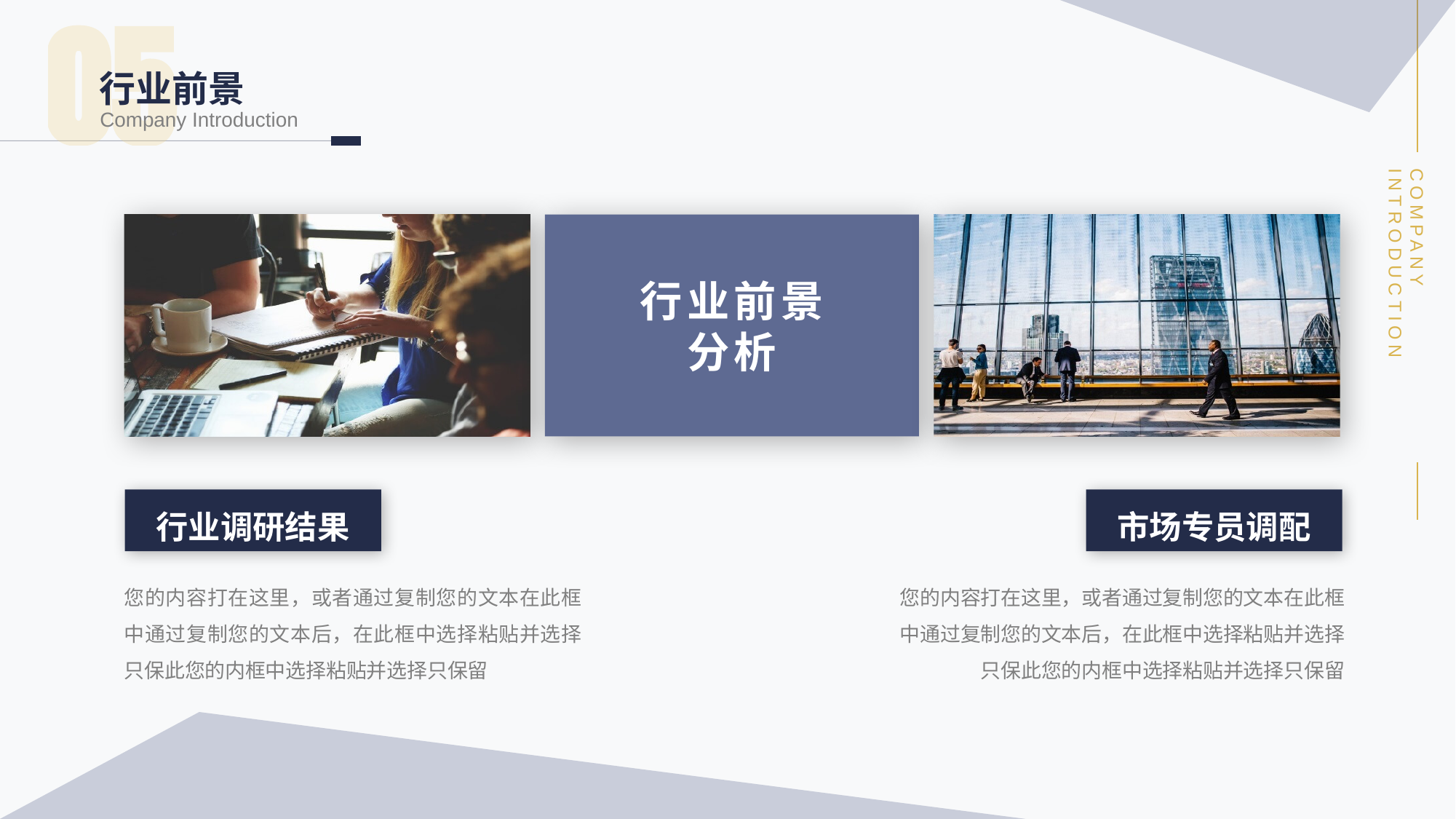

05
行业前景
Company Introduction

行业前景
分析

行业调研结果
您的内容打在这里，或者通过复制您的文本在此框中通过复制您的文本后，在此框中选择粘贴并选择只保此您的内框中选择粘贴并选择只保留
市场专员调配
您的内容打在这里，或者通过复制您的文本在此框中通过复制您的文本后，在此框中选择粘贴并选择只保此您的内框中选择粘贴并选择只保留